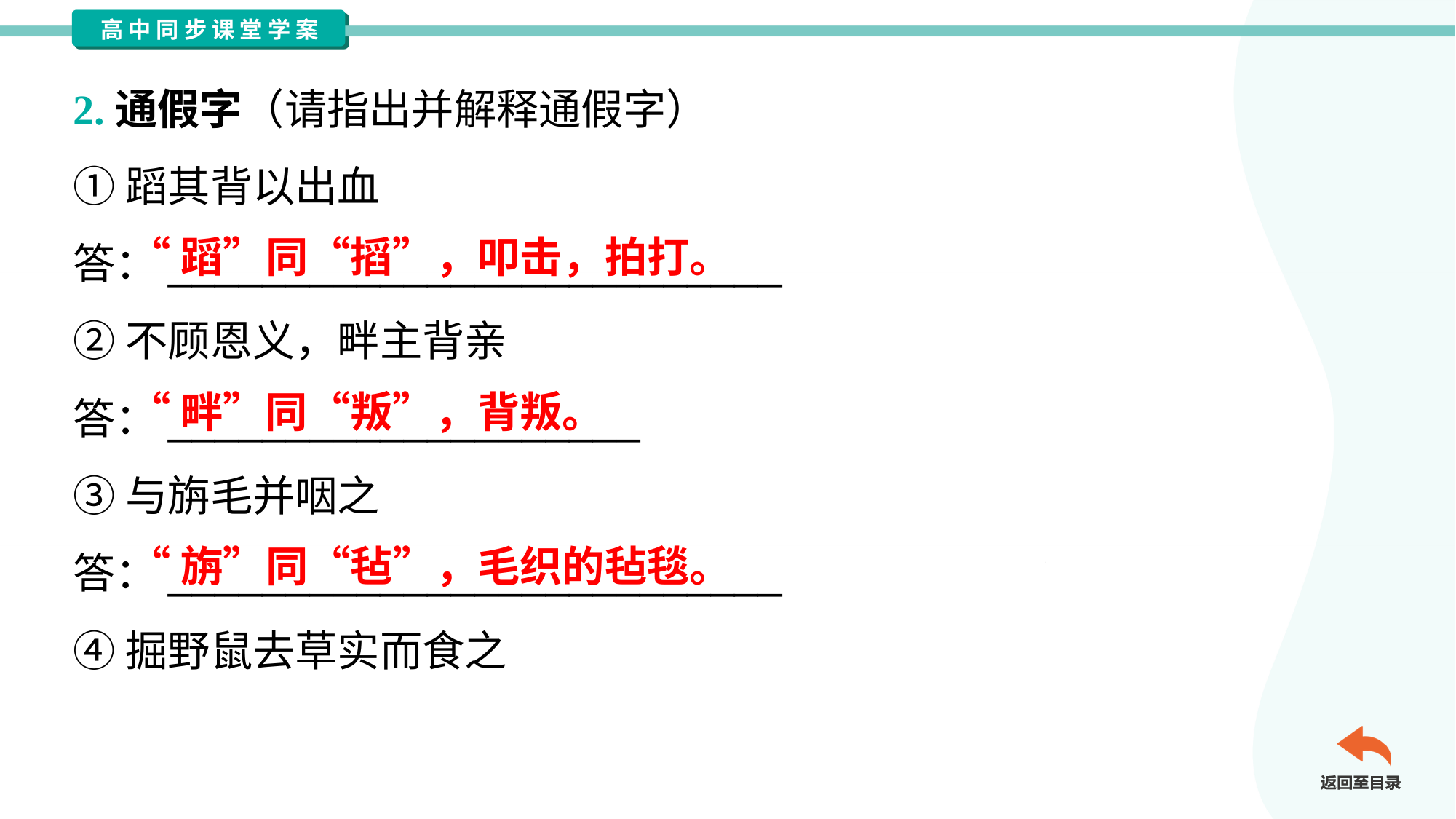

2.通假字（请指出并解释通假字）
①蹈其背以出血
答：__________________________
②不顾恩义，畔主背亲
答：____________________
③与旃毛并咽之
答：__________________________
④掘野鼠去草实而食之

“蹈”同“搯”，叩击，拍打。
“畔”同“叛”，背叛。
“旃”同“毡”，毛织的毡毯。